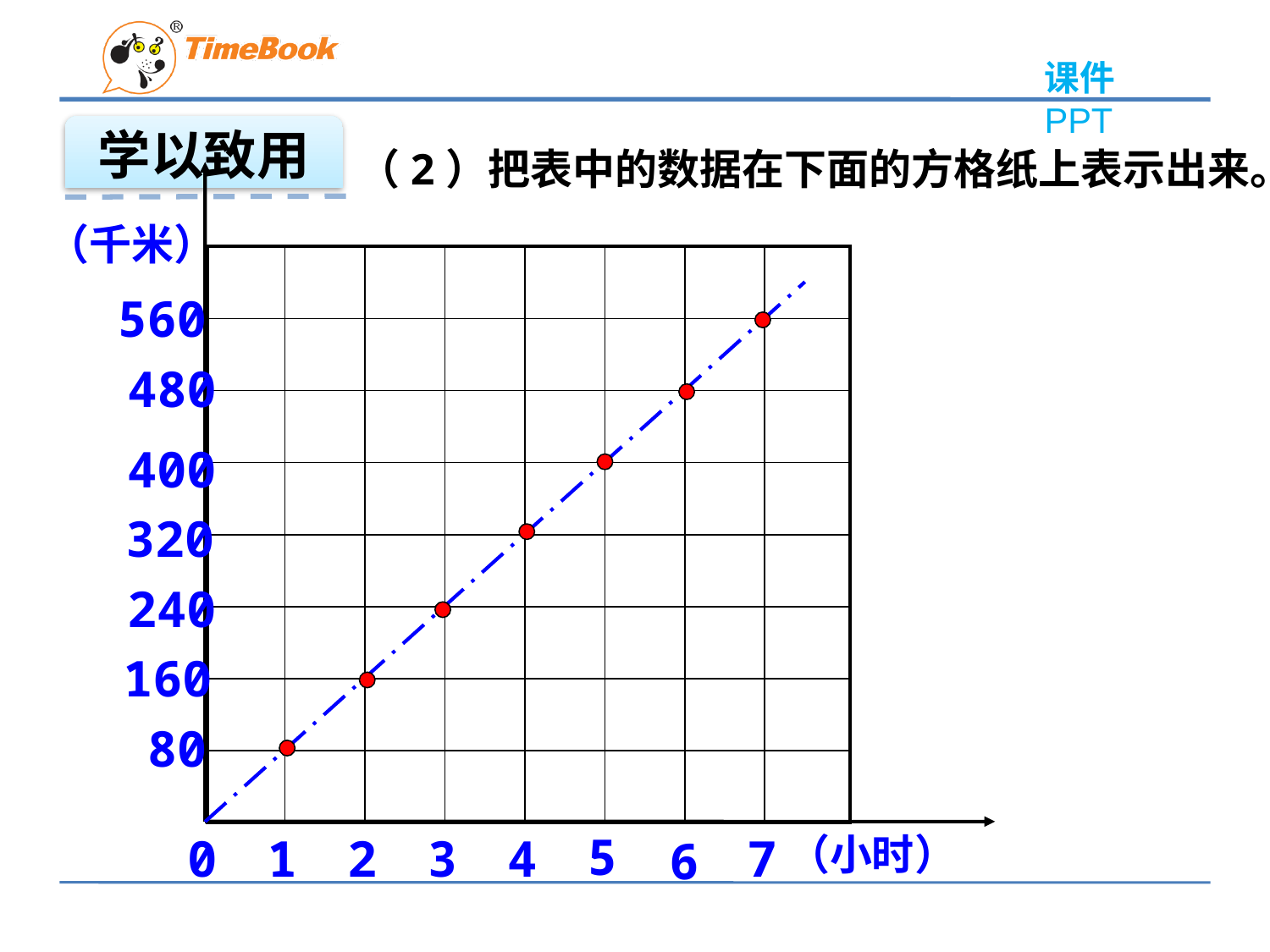

学以致用
（2）把表中的数据在下面的方格纸上表示出来。

（千米）
|  |  |  |  |  |  |  |  |
| --- | --- | --- | --- | --- | --- | --- | --- |
|  |  |  |  |  |  |  |  |
|  |  |  |  |  |  |  |  |
|  |  |  |  |  |  |  |  |
|  |  |  |  |  |  |  |  |
|  |  |  |  |  |  |  |  |
|  |  |  |  |  |  |  |  |
|  |  |  |  |  |  |  |  |
560

480

400

320

240

160

80

5
0
1
2
3
4
7
（小时）
6